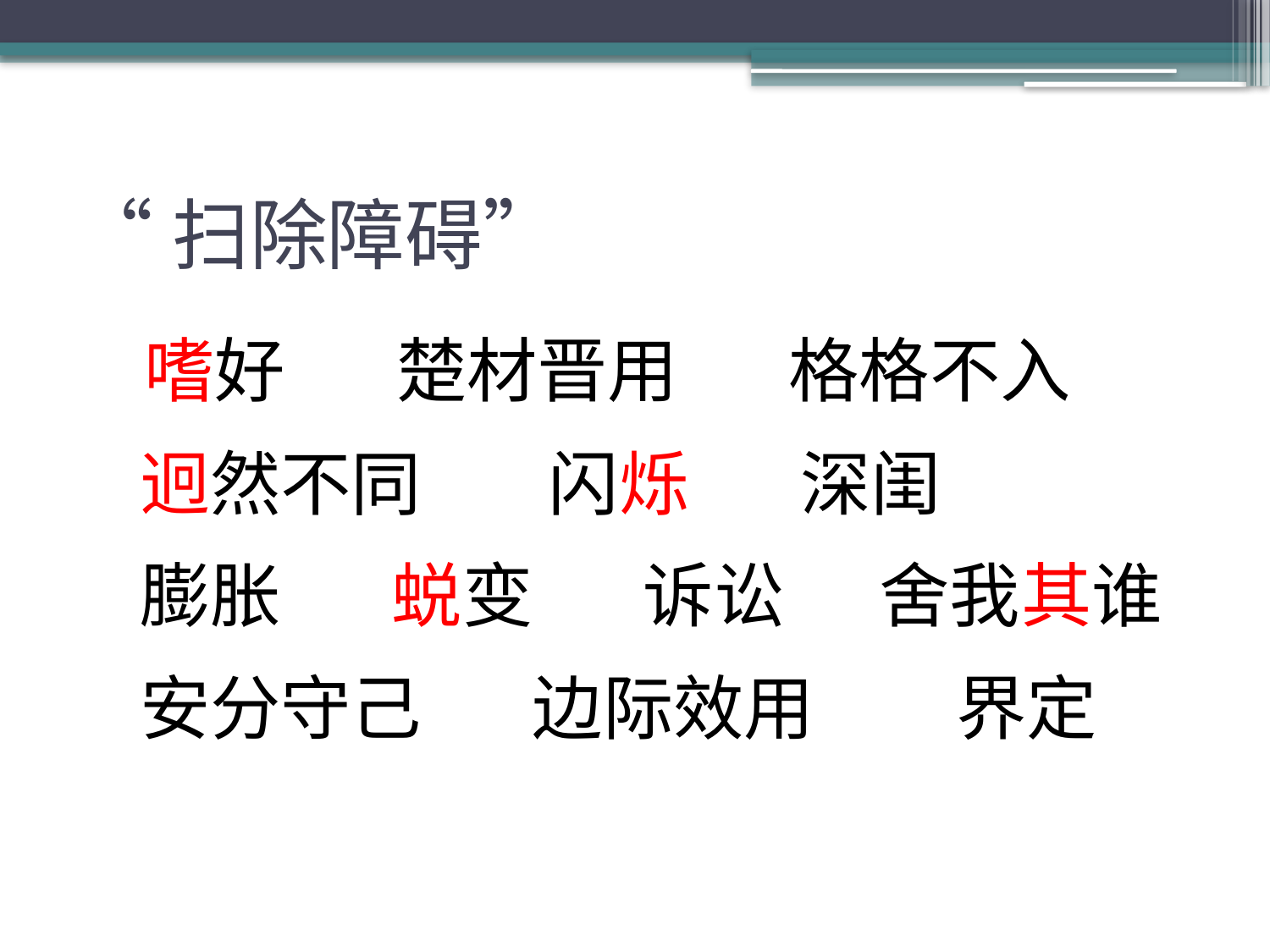

# “扫除障碍”
  嗜好       楚材晋用       格格不入

  迥然不同        闪烁       深闺

  膨胀       蜕变       诉讼      舍我其谁

  安分守己       边际效用         界定